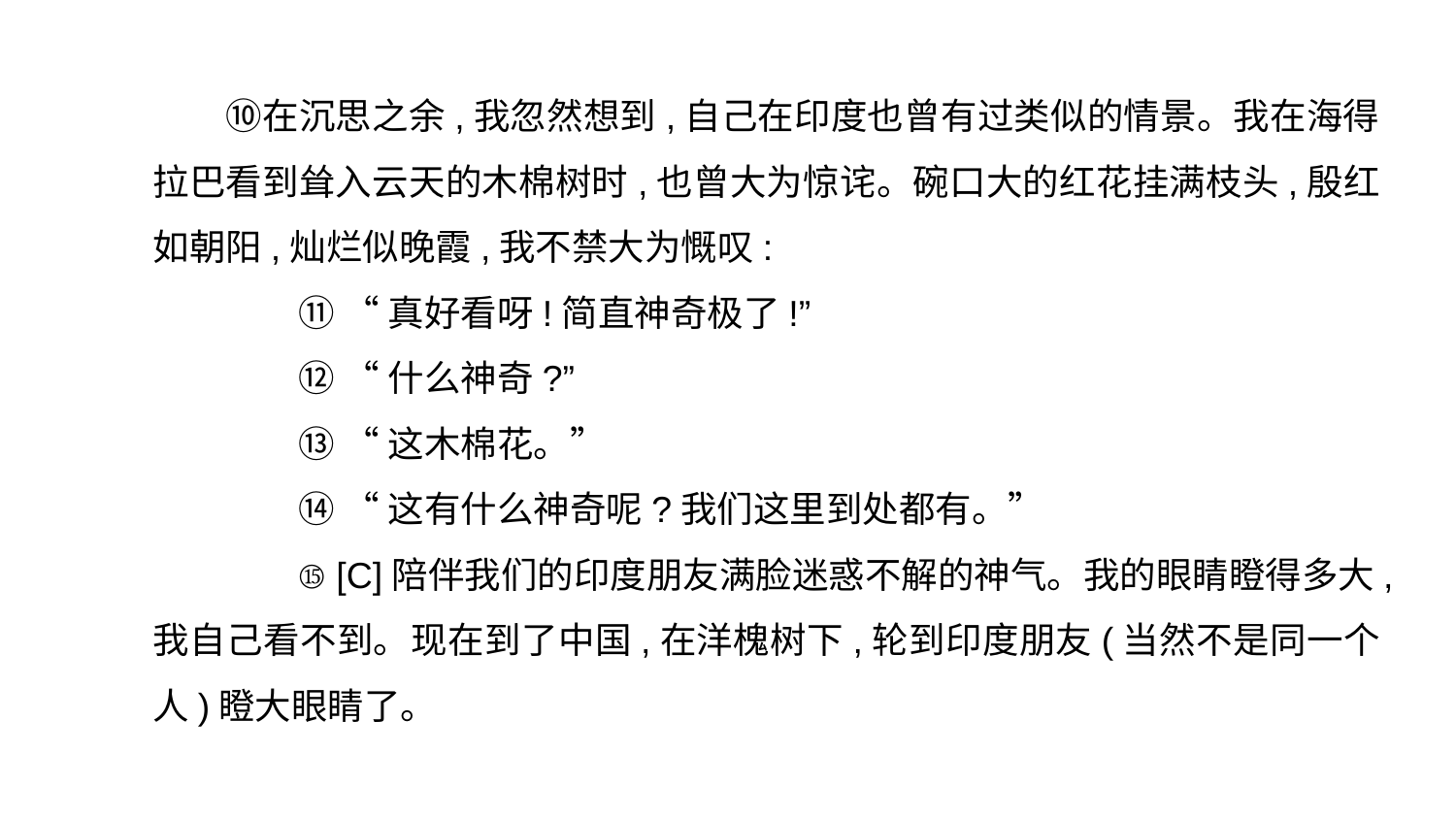

⑩在沉思之余,我忽然想到,自己在印度也曾有过类似的情景。我在海得拉巴看到耸入云天的木棉树时,也曾大为惊诧。碗口大的红花挂满枝头,殷红如朝阳,灿烂似晚霞,我不禁大为慨叹:
	⑪ “真好看呀!简直神奇极了!”
	⑫ “什么神奇?”
	⑬ “这木棉花。”
	⑭ “这有什么神奇呢?我们这里到处都有。”
	⑮ [C]陪伴我们的印度朋友满脸迷惑不解的神气。我的眼睛瞪得多大,我自己看不到。现在到了中国,在洋槐树下,轮到印度朋友(当然不是同一个人)瞪大眼睛了。